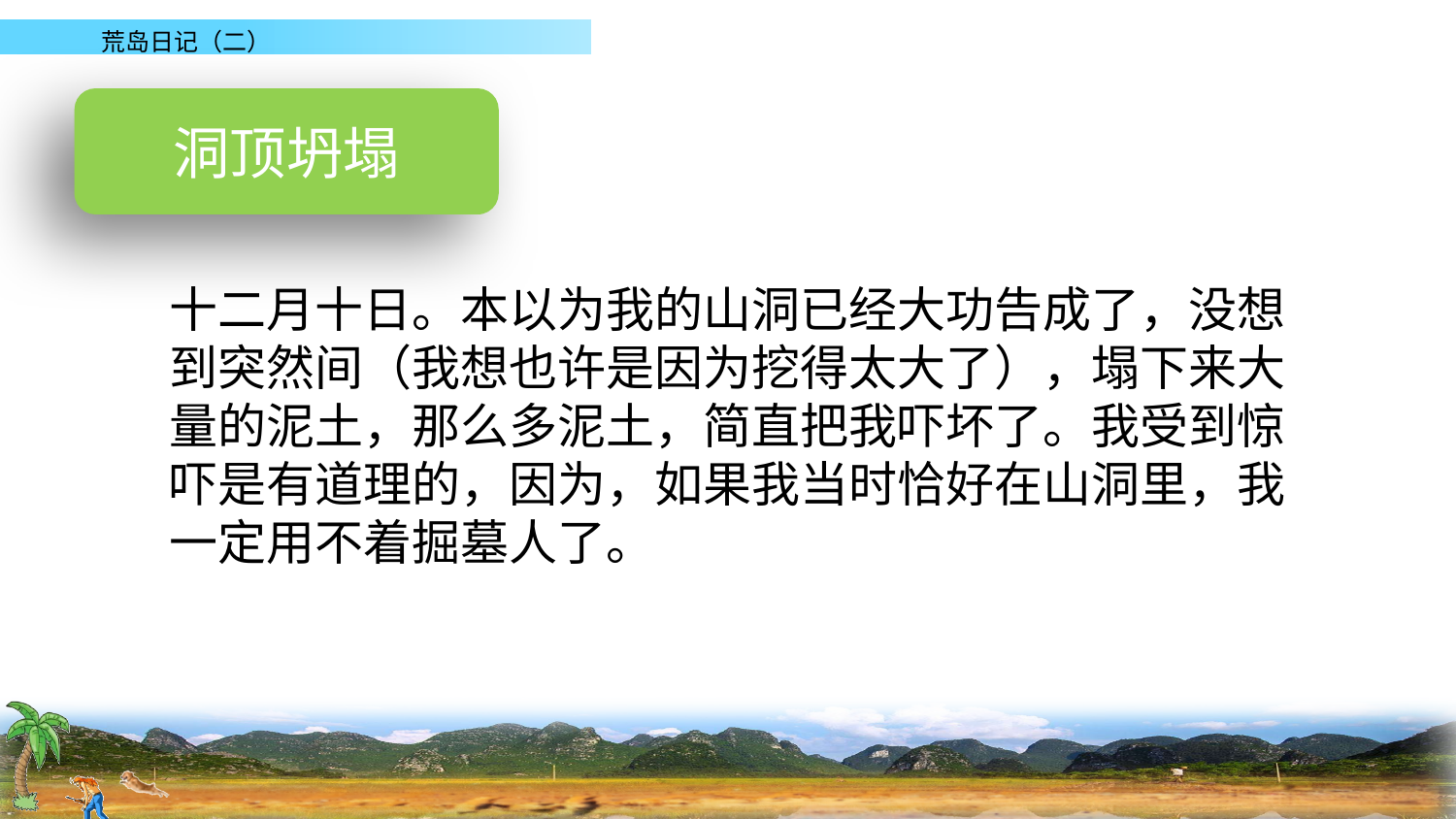

洞顶坍塌
十二月十日。本以为我的山洞已经大功告成了，没想到突然间（我想也许是因为挖得太大了），塌下来大量的泥土，那么多泥土，简直把我吓坏了。我受到惊吓是有道理的，因为，如果我当时恰好在山洞里，我一定用不着掘墓人了。